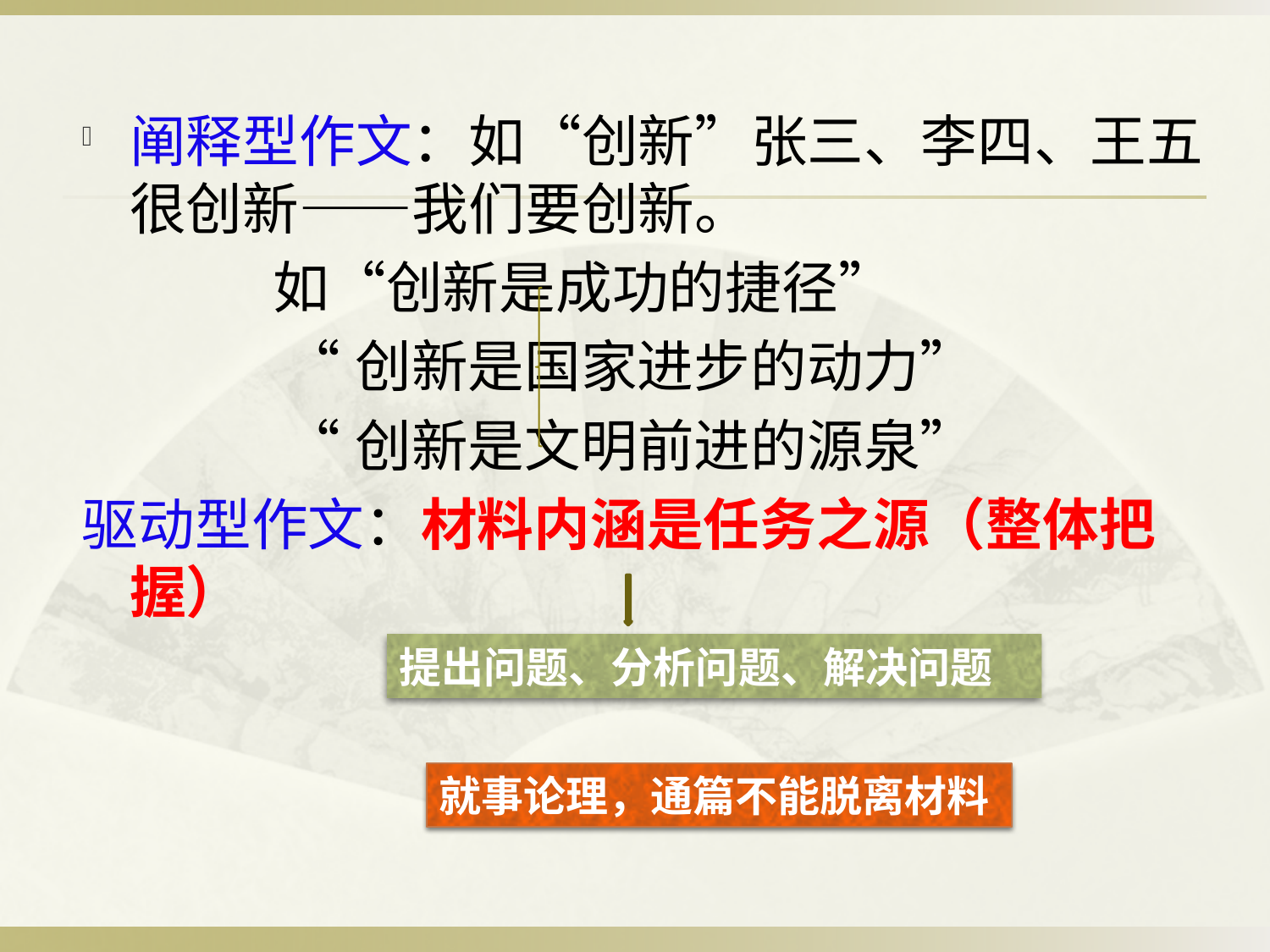

阐释型作文：如“创新”张三、李四、王五很创新——我们要创新。
              如“创新是成功的捷径”
                “创新是国家进步的动力”
                “创新是文明前进的源泉”
驱动型作文：材料内涵是任务之源（整体把握）

提出问题、分析问题、解决问题
就事论理，通篇不能脱离材料